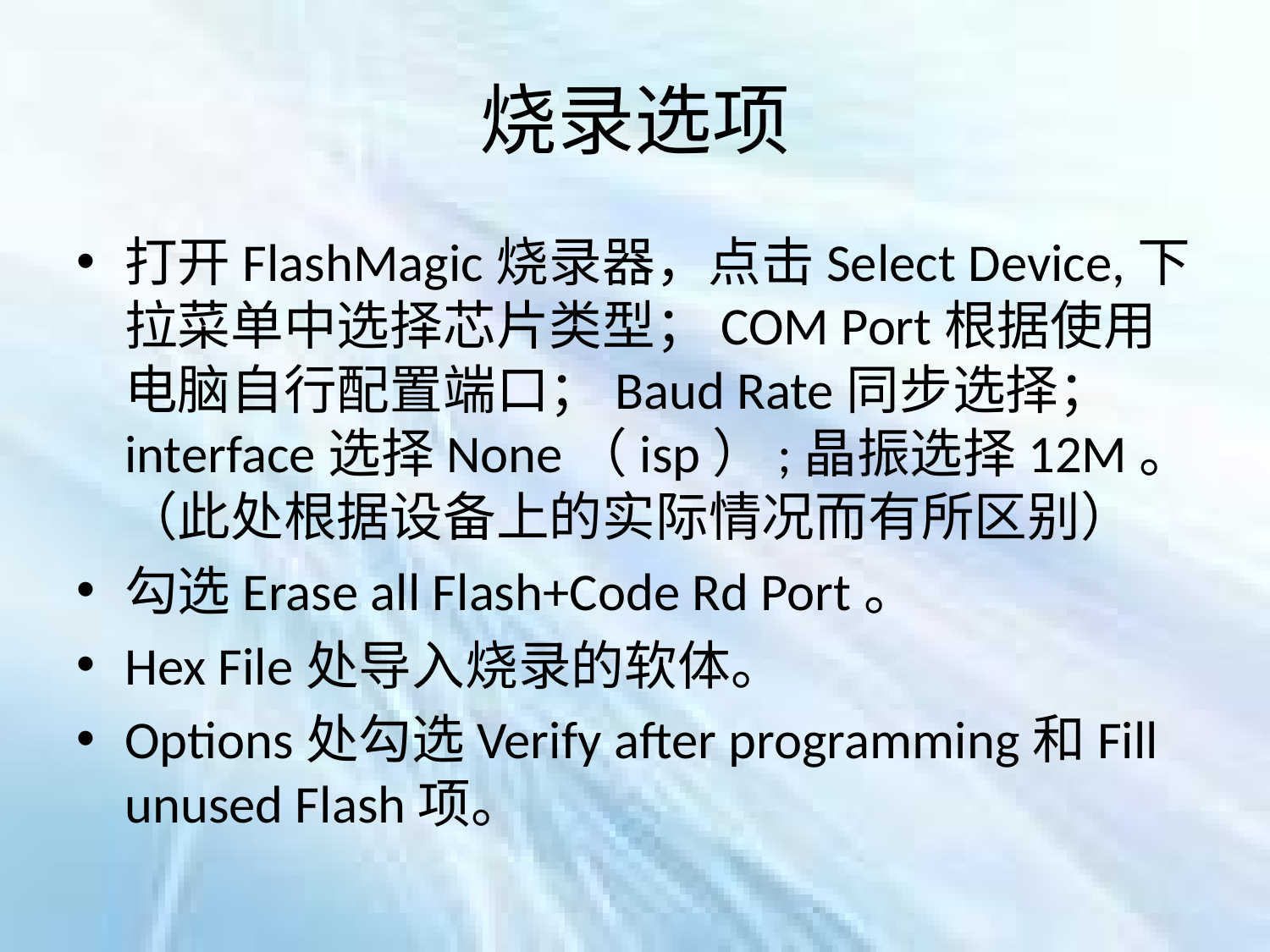

# 烧录选项
打开FlashMagic烧录器，点击Select Device,下拉菜单中选择芯片类型；COM Port根据使用电脑自行配置端口；Baud Rate同步选择；interface选择None（isp）;晶振选择12M。（此处根据设备上的实际情况而有所区别）
勾选Erase all Flash+Code Rd Port。
Hex File处导入烧录的软体。
Options处勾选Verify after programming和Fill unused Flash项。